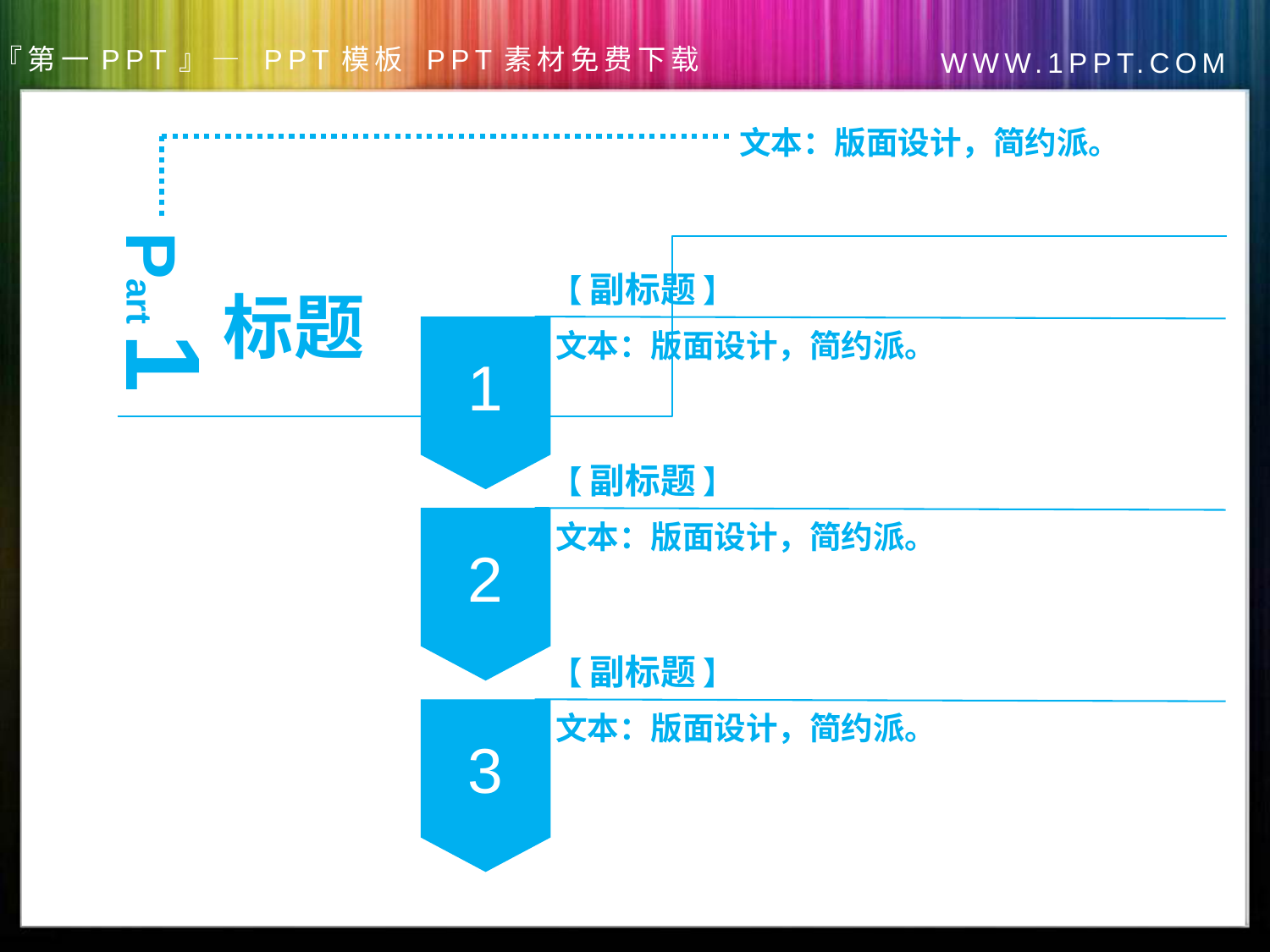

文本：版面设计，简约派。

Part 1
【 副标题 】
1
文本：版面设计，简约派。
标题
【 副标题 】
2
文本：版面设计，简约派。
【 副标题 】
3
文本：版面设计，简约派。